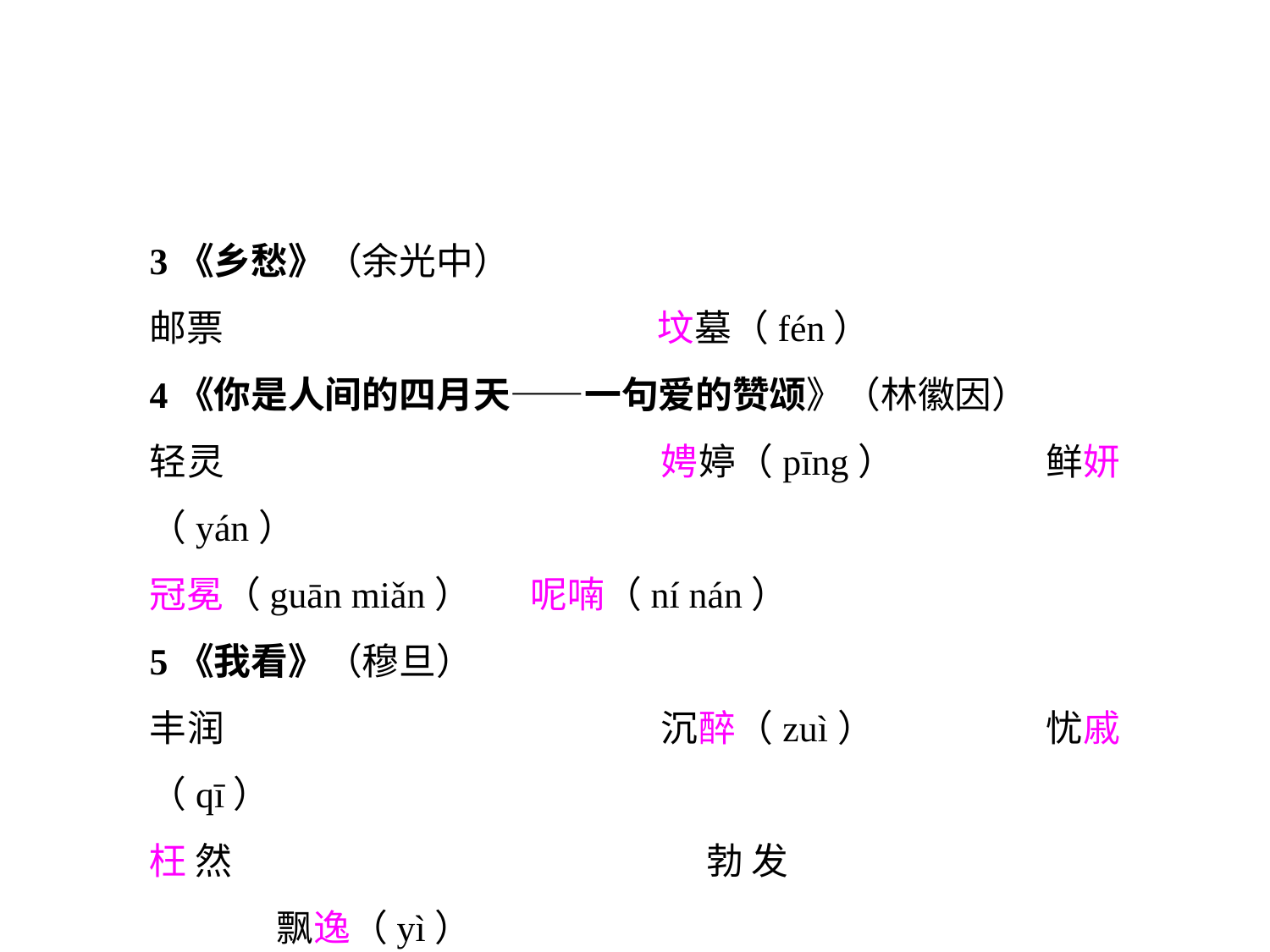

3《乡愁》（余光中）
邮票				坟墓（fén）
4《你是人间的四月天——一句爱的赞颂》（林徽因）
轻灵				娉婷（pīng）		鲜妍（yán）
冠冕（guān miǎn）	呢喃（ní nán）
5《我看》（穆旦）
丰润				沉醉（zuì）		忧戚（qī）
枉然				勃发				飘逸（yì）
漫游				流盼				摇曳